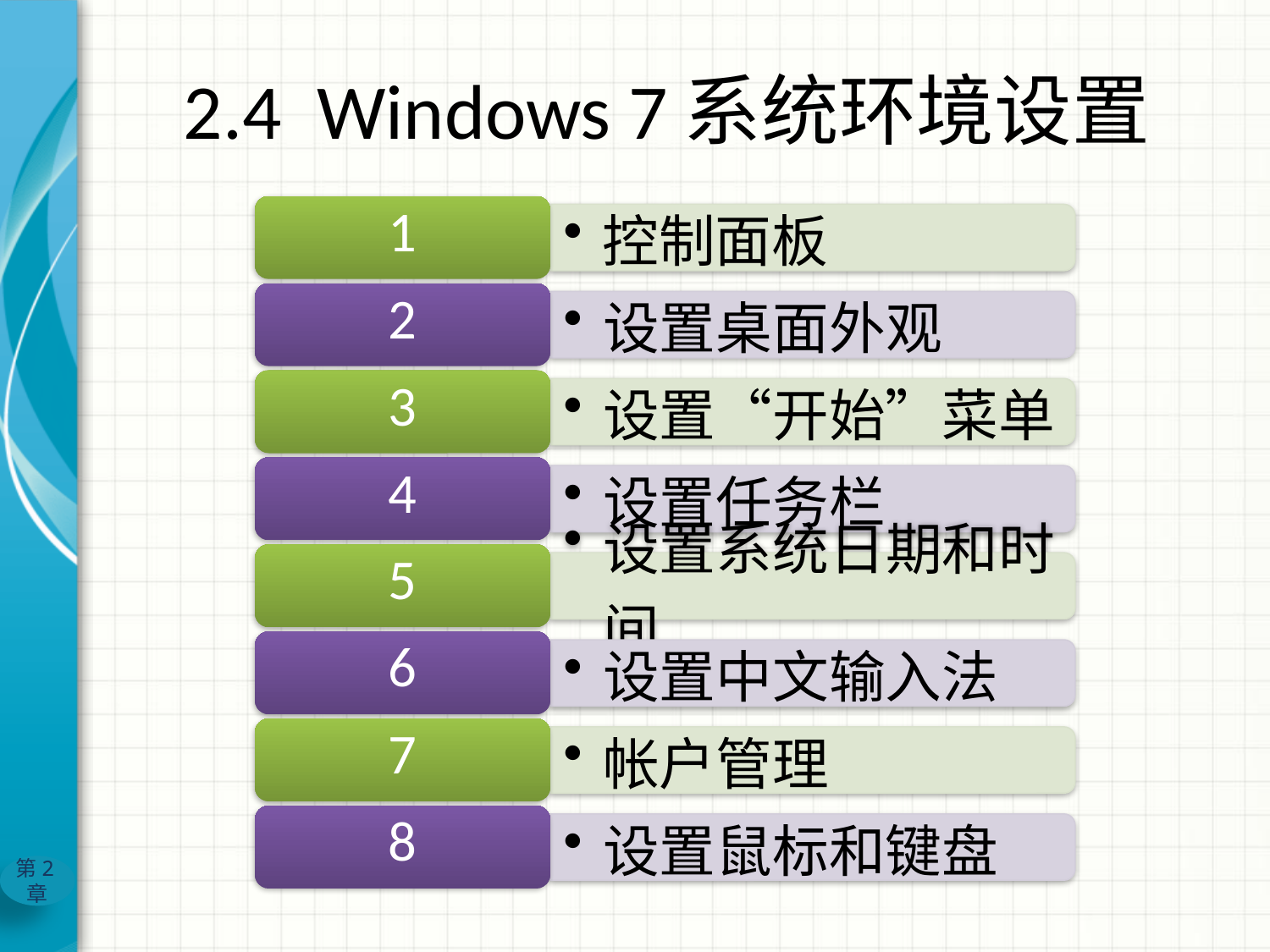

# 2.4  Windows 7系统环境设置
1
2
设置桌面外观
3
设置“开始”菜单
控制面板
设置任务栏
5
6
设置中文输入法
7
设置鼠标和键盘
4
8
帐户管理